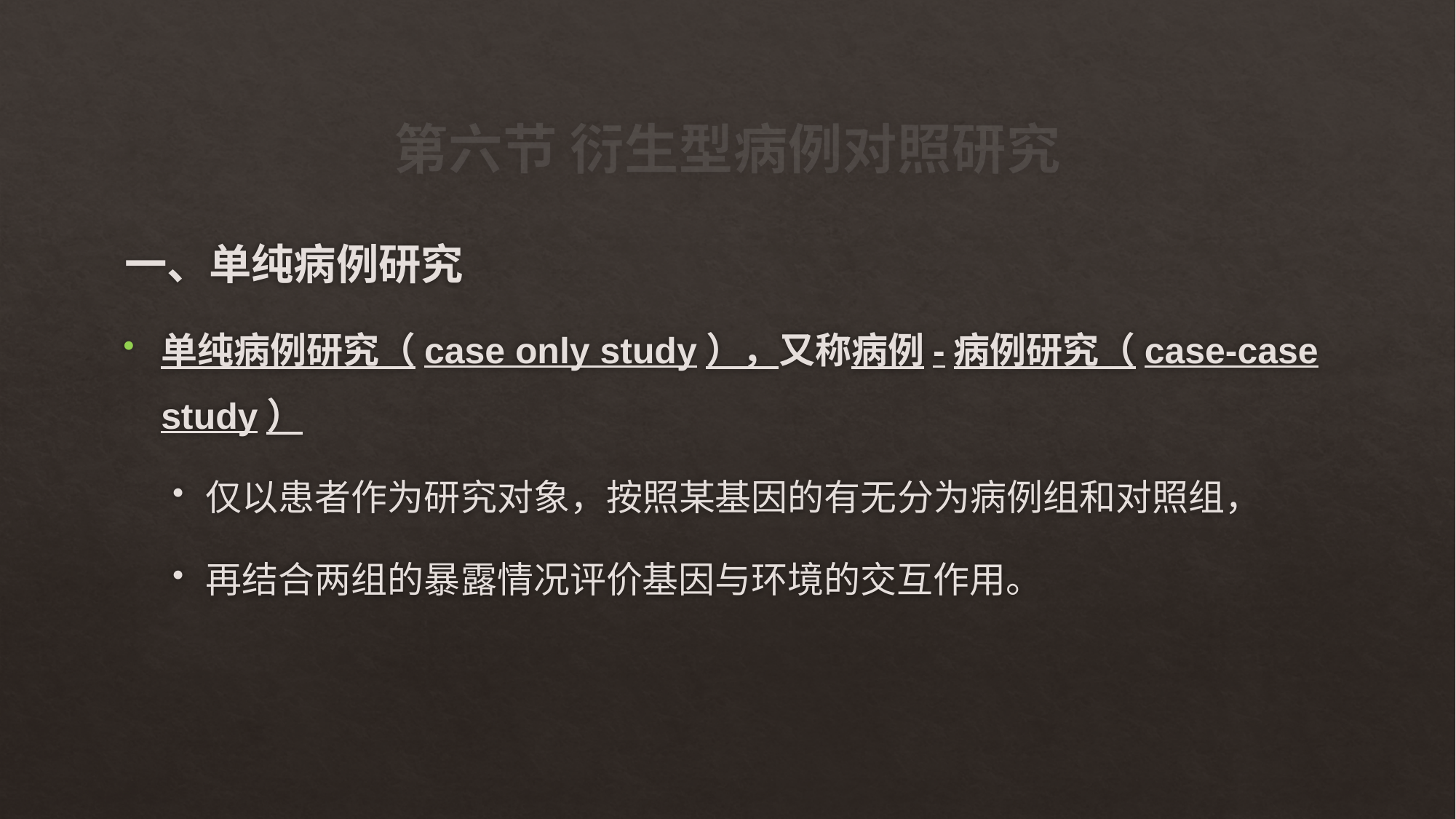

# 第六节 衍生型病例对照研究
一、单纯病例研究
单纯病例研究（case only study），又称病例-病例研究（case-case study）
仅以患者作为研究对象，按照某基因的有无分为病例组和对照组，
再结合两组的暴露情况评价基因与环境的交互作用。